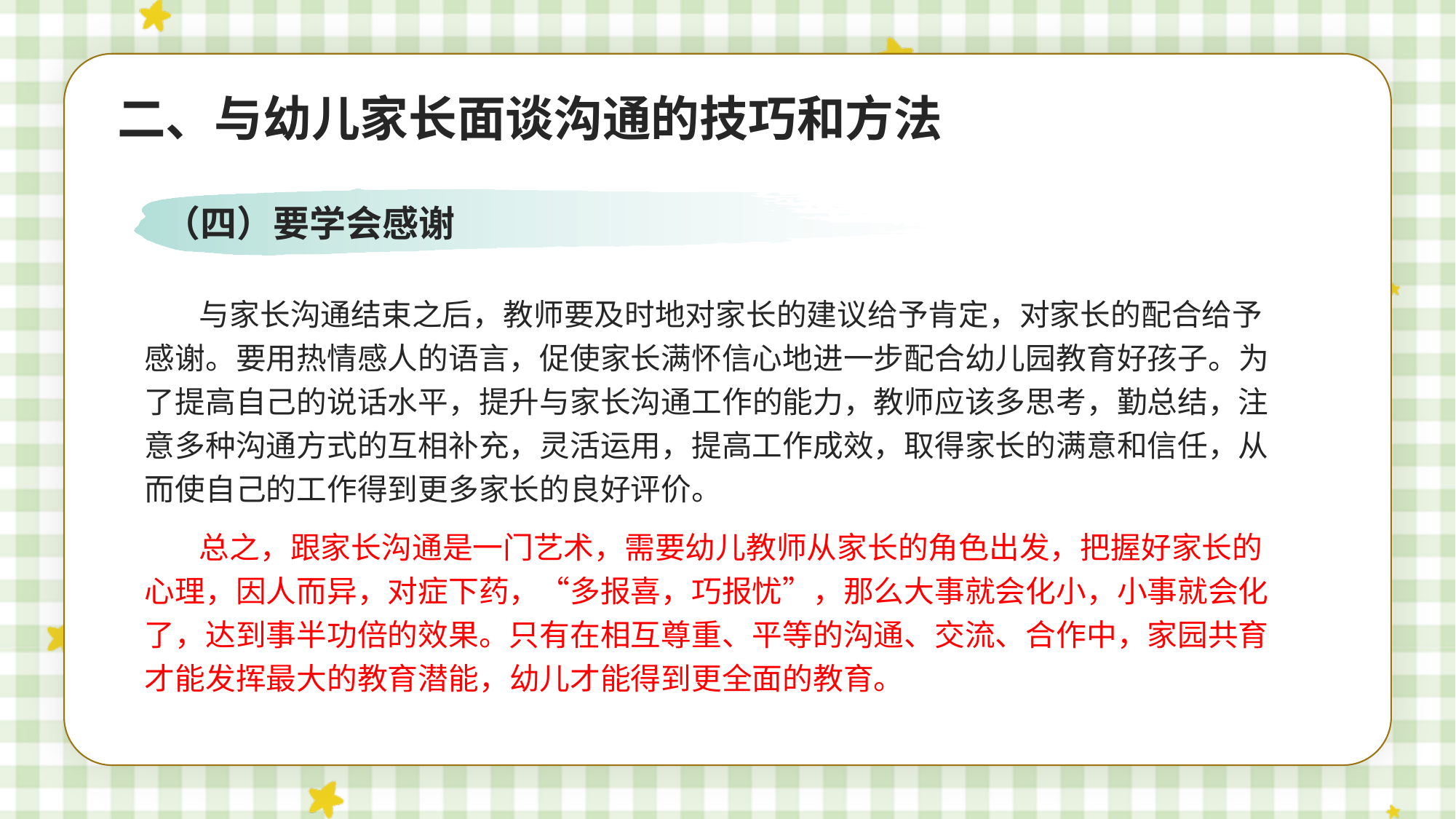

二、与幼儿家长面谈沟通的技巧和方法
（四）要学会感谢
与家长沟通结束之后，教师要及时地对家长的建议给予肯定，对家长的配合给予感谢。要用热情感人的语言，促使家长满怀信心地进一步配合幼儿园教育好孩子。为了提高自己的说话水平，提升与家长沟通工作的能力，教师应该多思考，勤总结，注意多种沟通方式的互相补充，灵活运用，提高工作成效，取得家长的满意和信任，从而使自己的工作得到更多家长的良好评价。
总之，跟家长沟通是一门艺术，需要幼儿教师从家长的角色出发，把握好家长的心理，因人而异，对症下药，“多报喜，巧报忧”，那么大事就会化小，小事就会化了，达到事半功倍的效果。只有在相互尊重、平等的沟通、交流、合作中，家园共育才能发挥最大的教育潜能，幼儿才能得到更全面的教育。